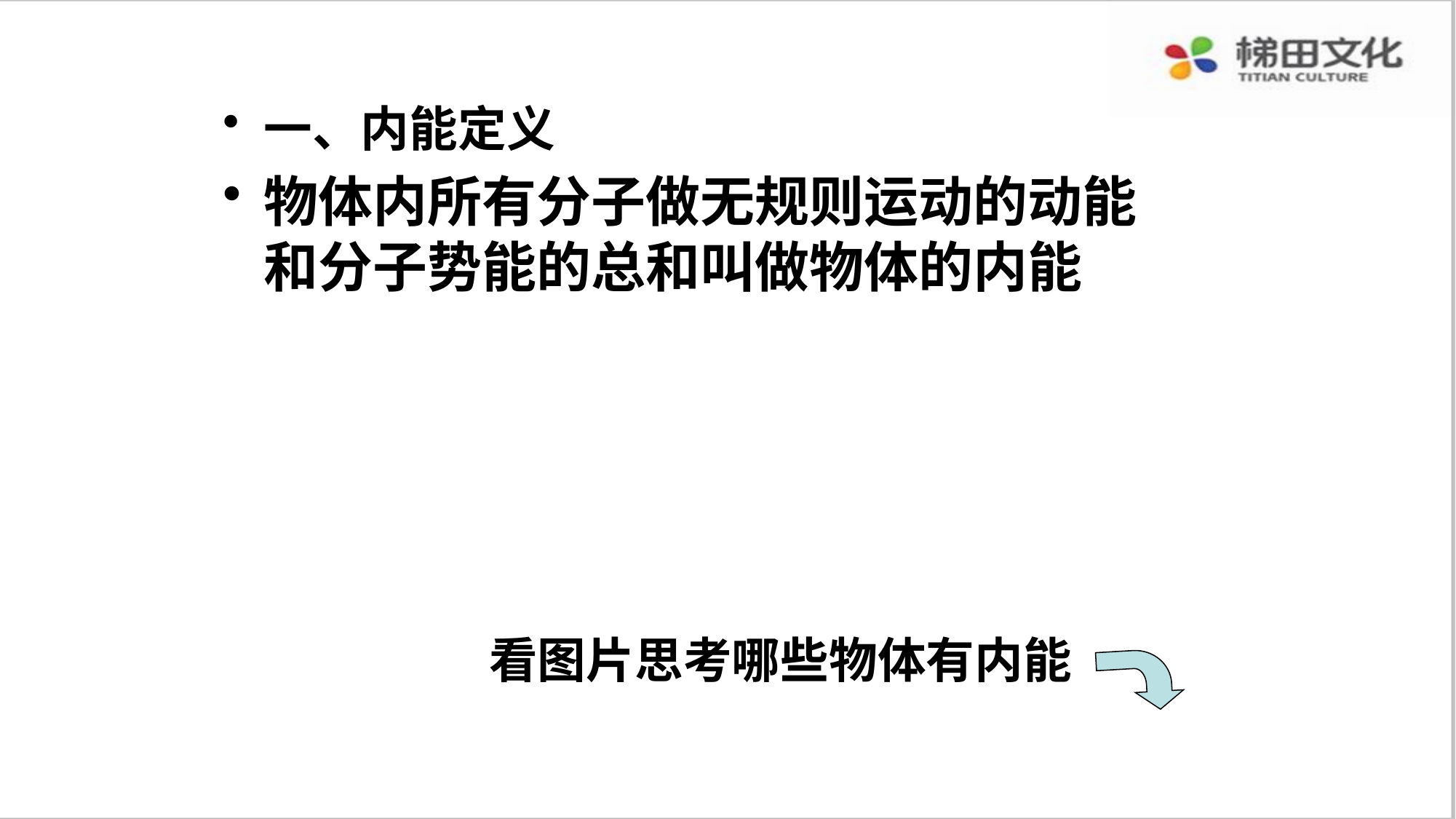

一、内能定义
物体内所有分子做无规则运动的动能和分子势能的总和叫做物体的内能
看图片思考哪些物体有内能